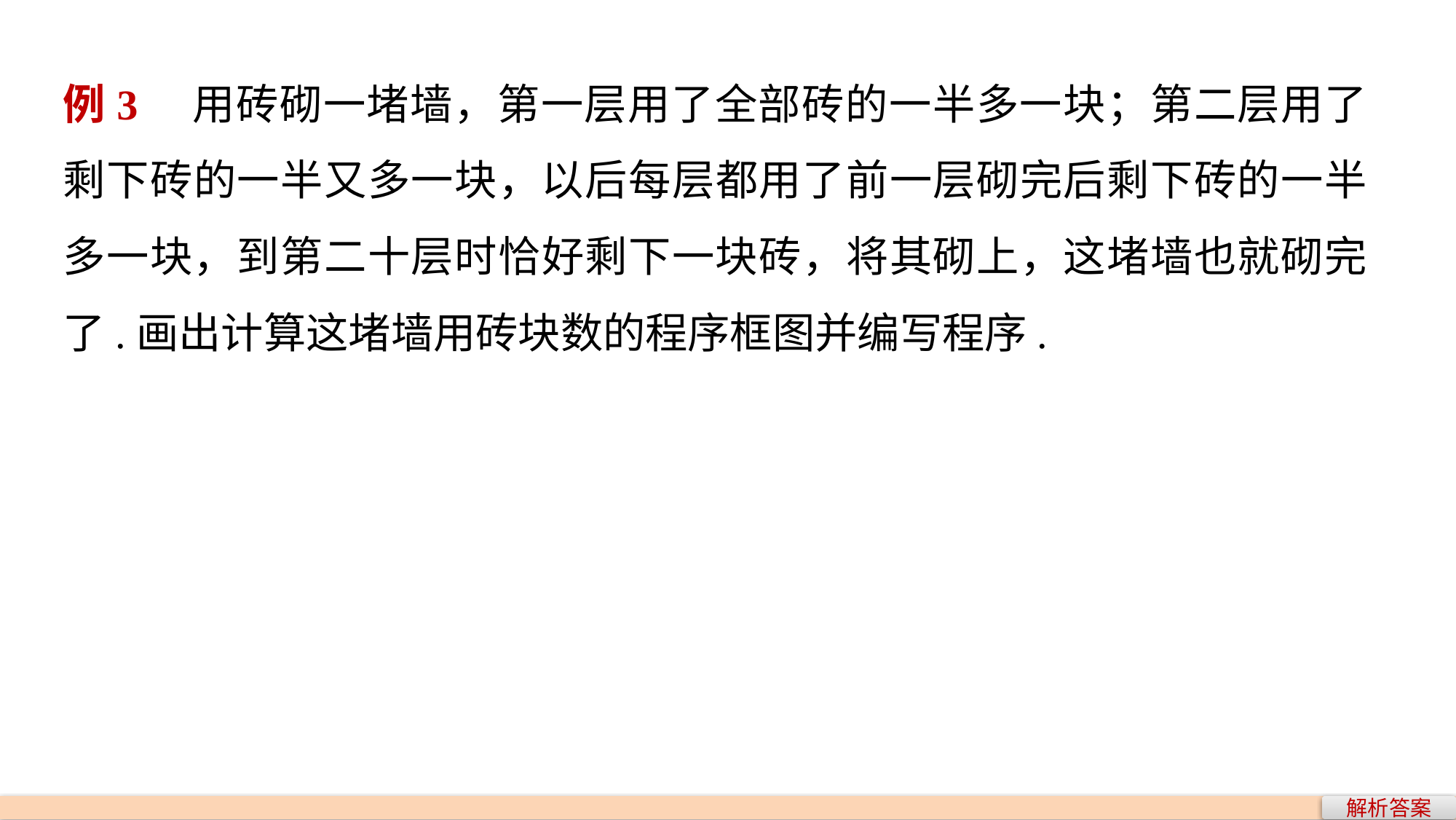

例3　用砖砌一堵墙，第一层用了全部砖的一半多一块；第二层用了剩下砖的一半又多一块，以后每层都用了前一层砌完后剩下砖的一半多一块，到第二十层时恰好剩下一块砖，将其砌上，这堵墙也就砌完了.画出计算这堵墙用砖块数的程序框图并编写程序.
解析答案